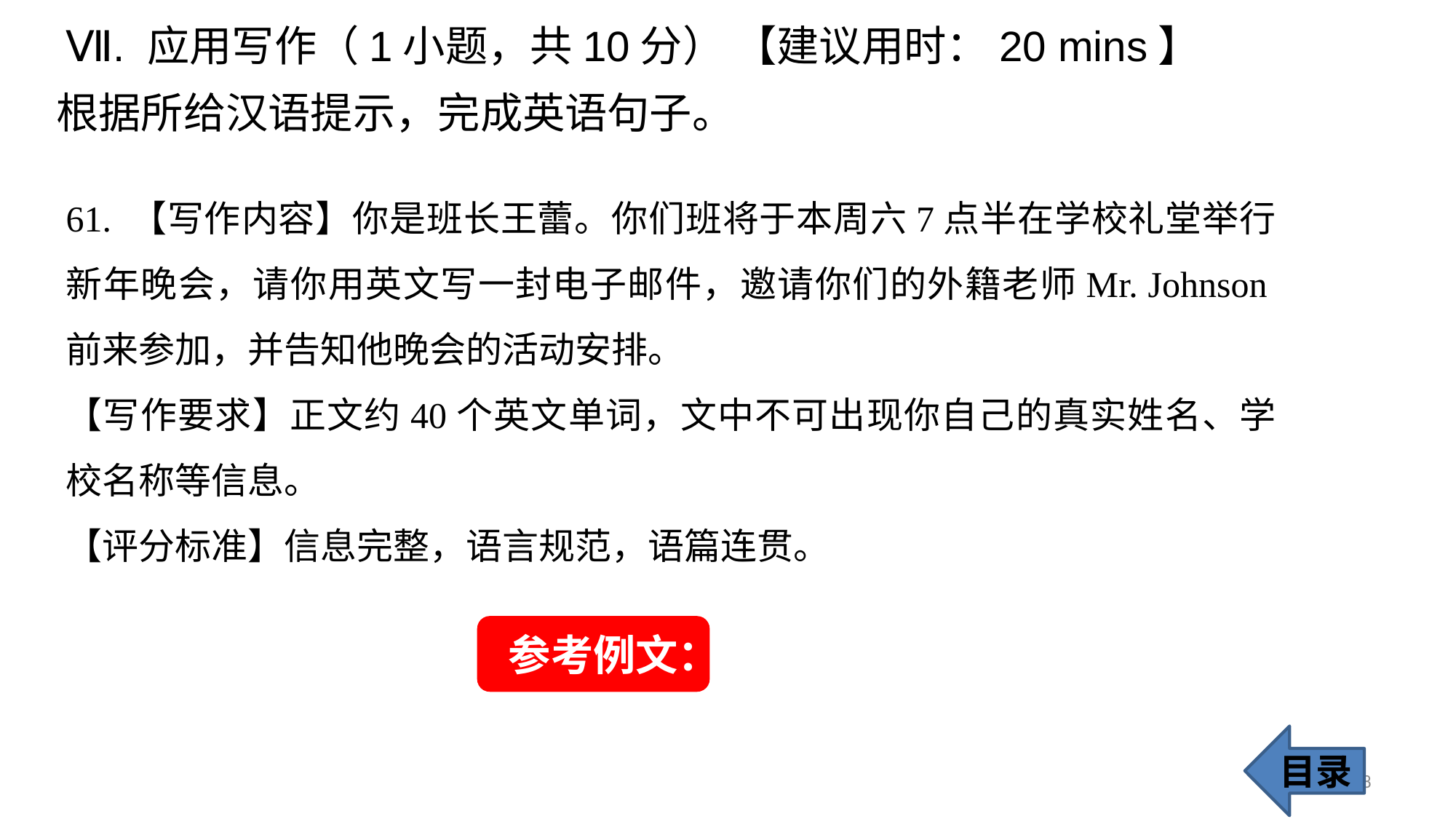

Ⅶ. 应用写作（1小题，共10分） 【建议用时：20 mins】
根据所给汉语提示，完成英语句子。
61. 【写作内容】你是班长王蕾。你们班将于本周六7点半在学校礼堂举行新年晚会，请你用英文写一封电子邮件，邀请你们的外籍老师Mr. Johnson前来参加，并告知他晚会的活动安排。
【写作要求】正文约40个英文单词，文中不可出现你自己的真实姓名、学校名称等信息。
【评分标准】信息完整，语言规范，语篇连贯。
参考例文：
目录
58